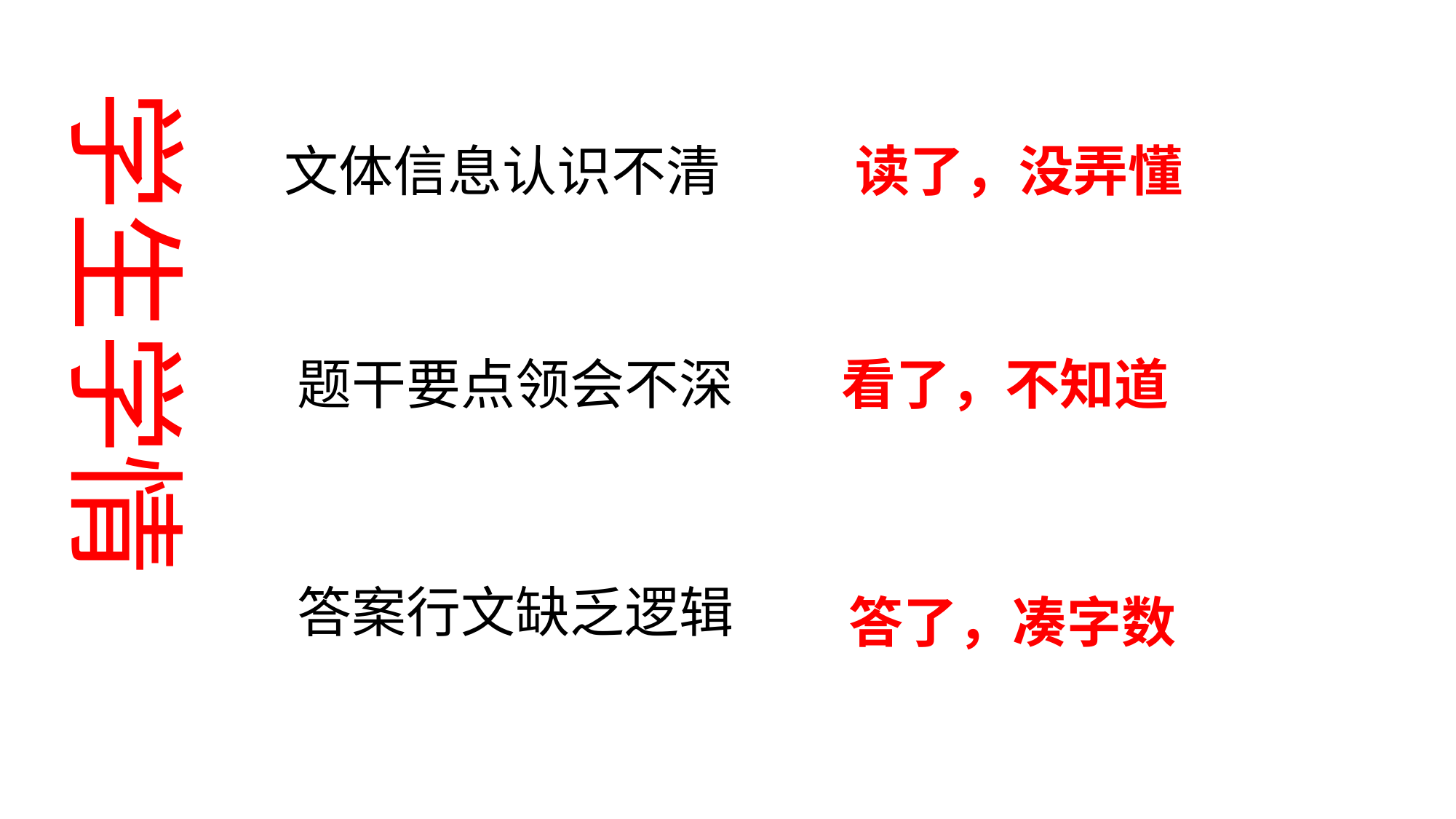

学生学情
文体信息认识不清
读了，没弄懂
题干要点领会不深
看了，不知道
答案行文缺乏逻辑
答了，凑字数